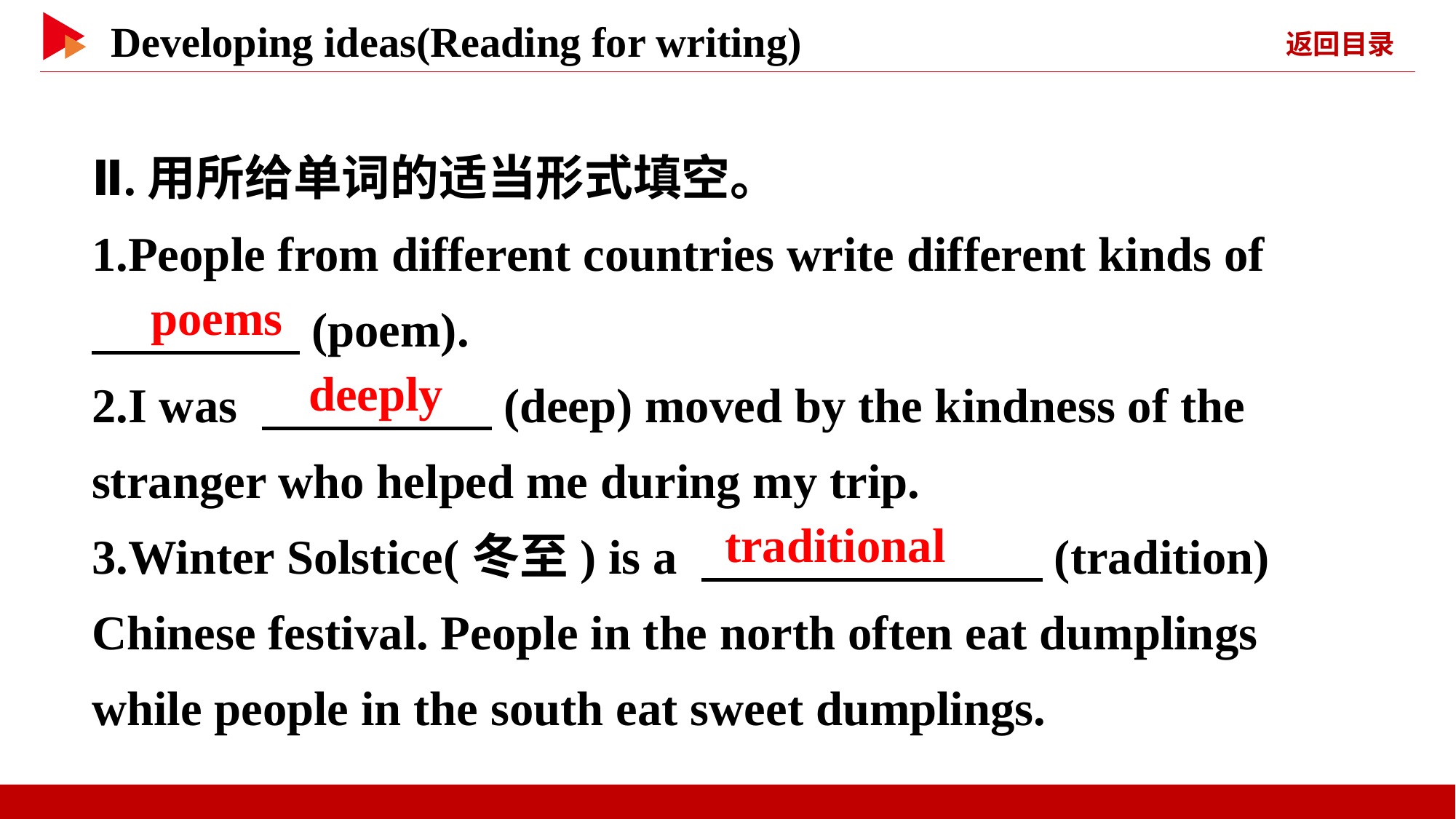

Ⅱ.用所给单词的适当形式填空。
1.People from different countries write different kinds of
　          　(poem).
2.I was 　            　(deep) moved by the kindness of the stranger who helped me during my trip.
3.Winter Solstice(冬至) is a 　                      　(tradition) Chinese festival. People in the north often eat dumplings while people in the south eat sweet dumplings.
　poems
　deeply
　traditional